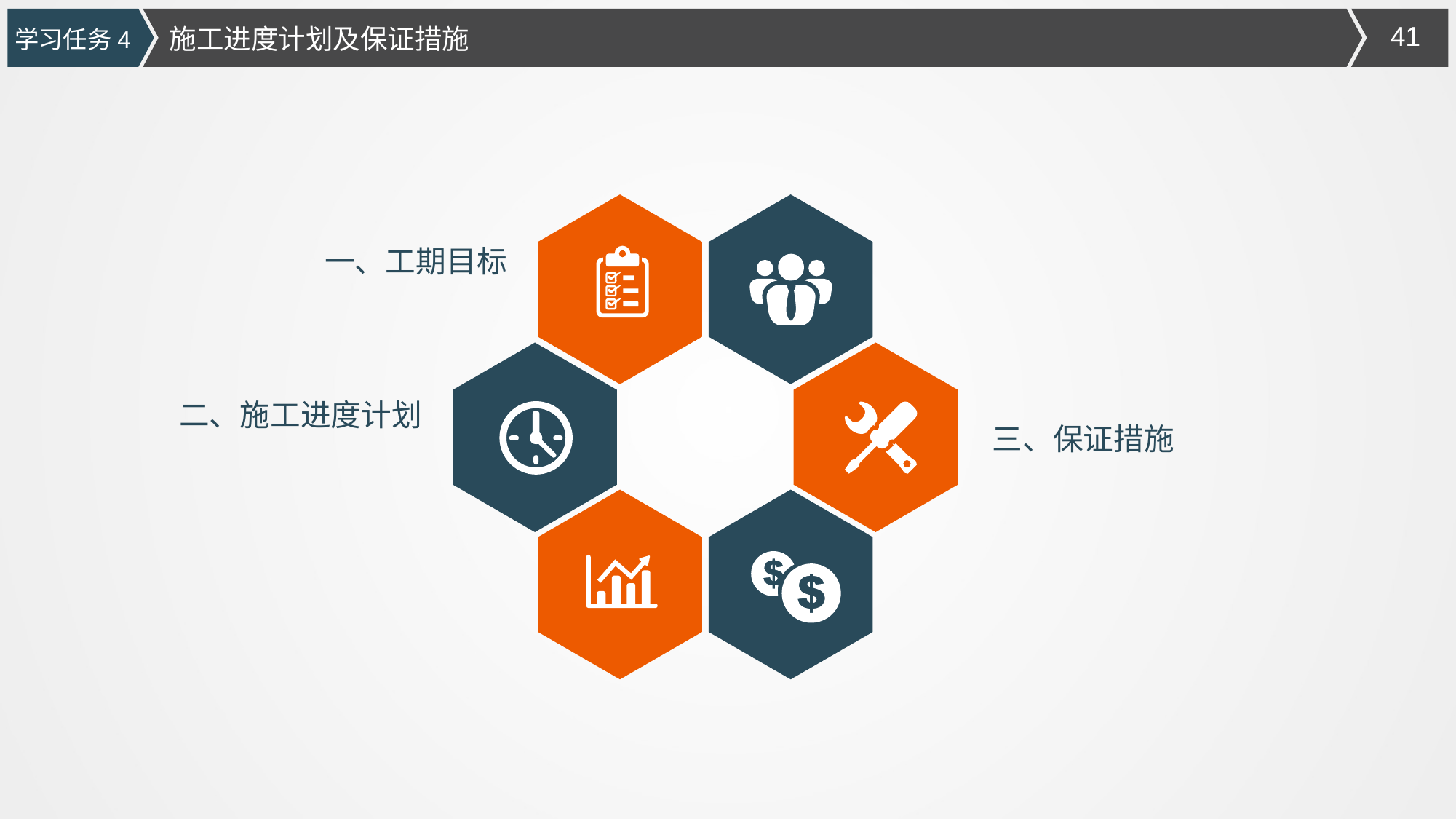

施工进度计划及保证措施
学习任务4

一、工期目标

二、施工进度计划

三、保证措施